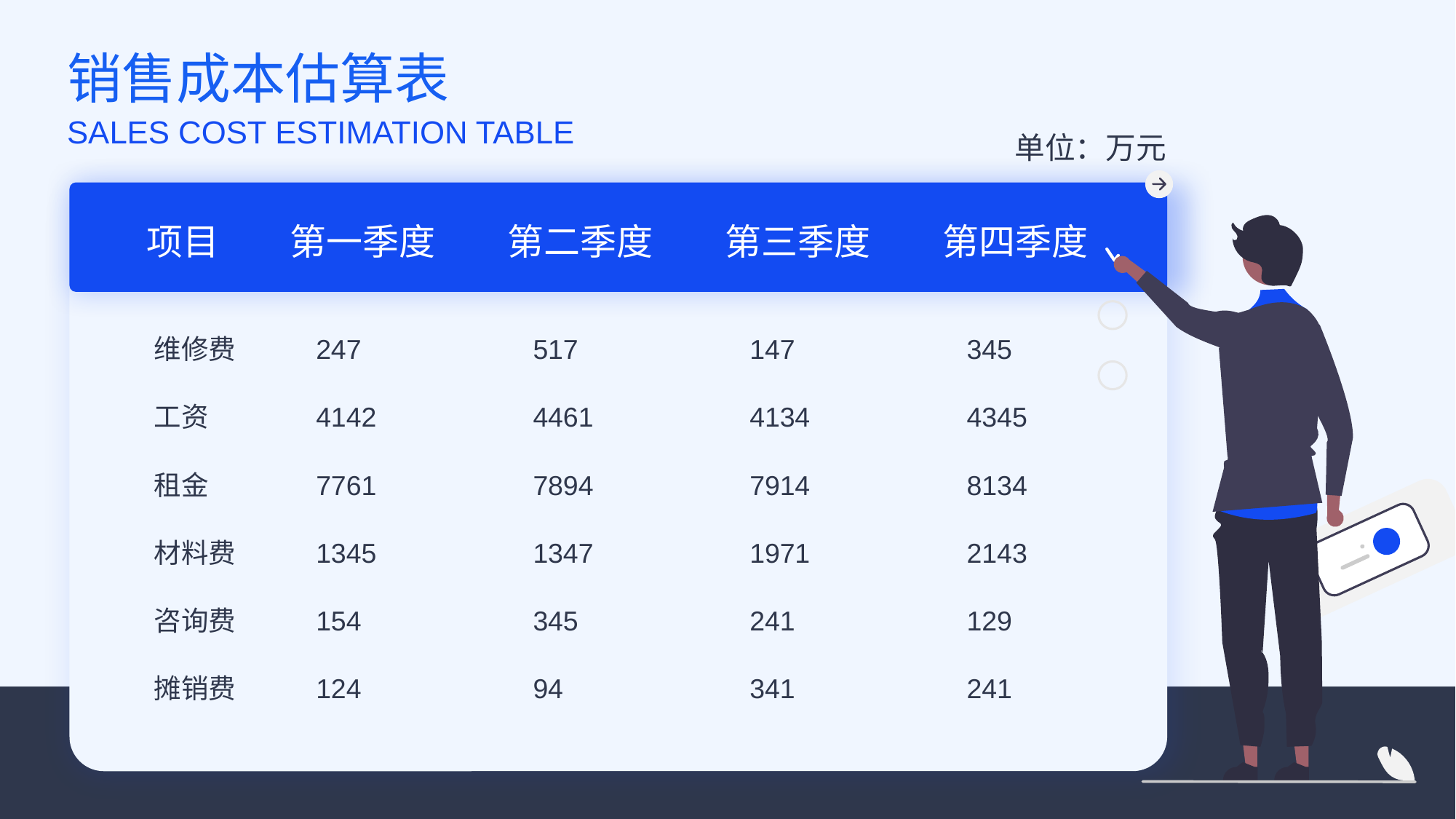

销售成本估算表
SALES COST ESTIMATION TABLE
单位：万元

项目
第一季度
第二季度
第三季度
第四季度
维修费
247
517
147
345
工资
4142
4461
4134
4345
租金
7761
7894
7914
8134
材料费
1345
1347
1971
2143
咨询费
154
345
241
129
摊销费
124
94
341
241